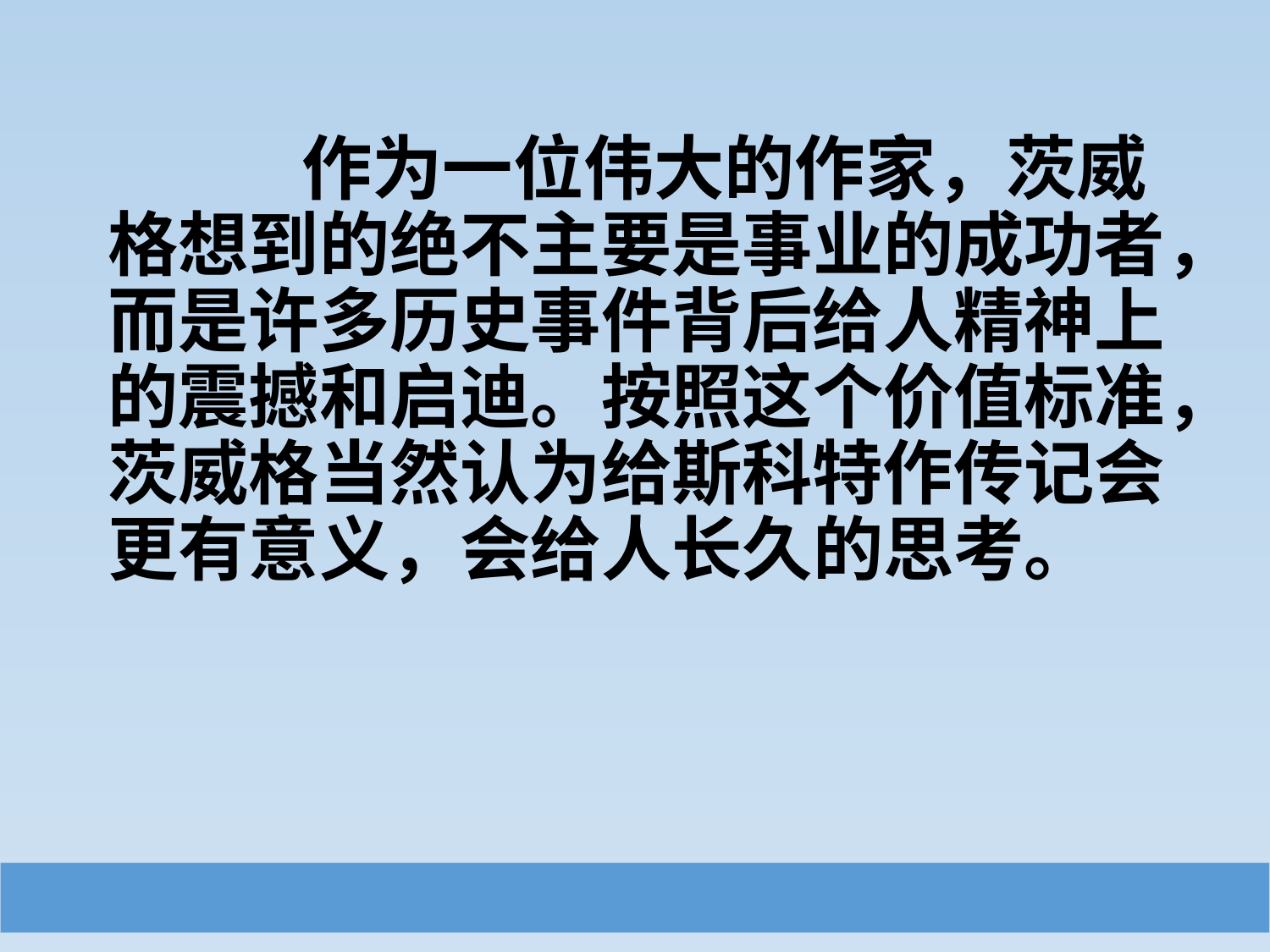

作为一位伟大的作家，茨威格想到的绝不主要是事业的成功者，而是许多历史事件背后给人精神上的震撼和启迪。按照这个价值标准，茨威格当然认为给斯科特作传记会更有意义，会给人长久的思考。